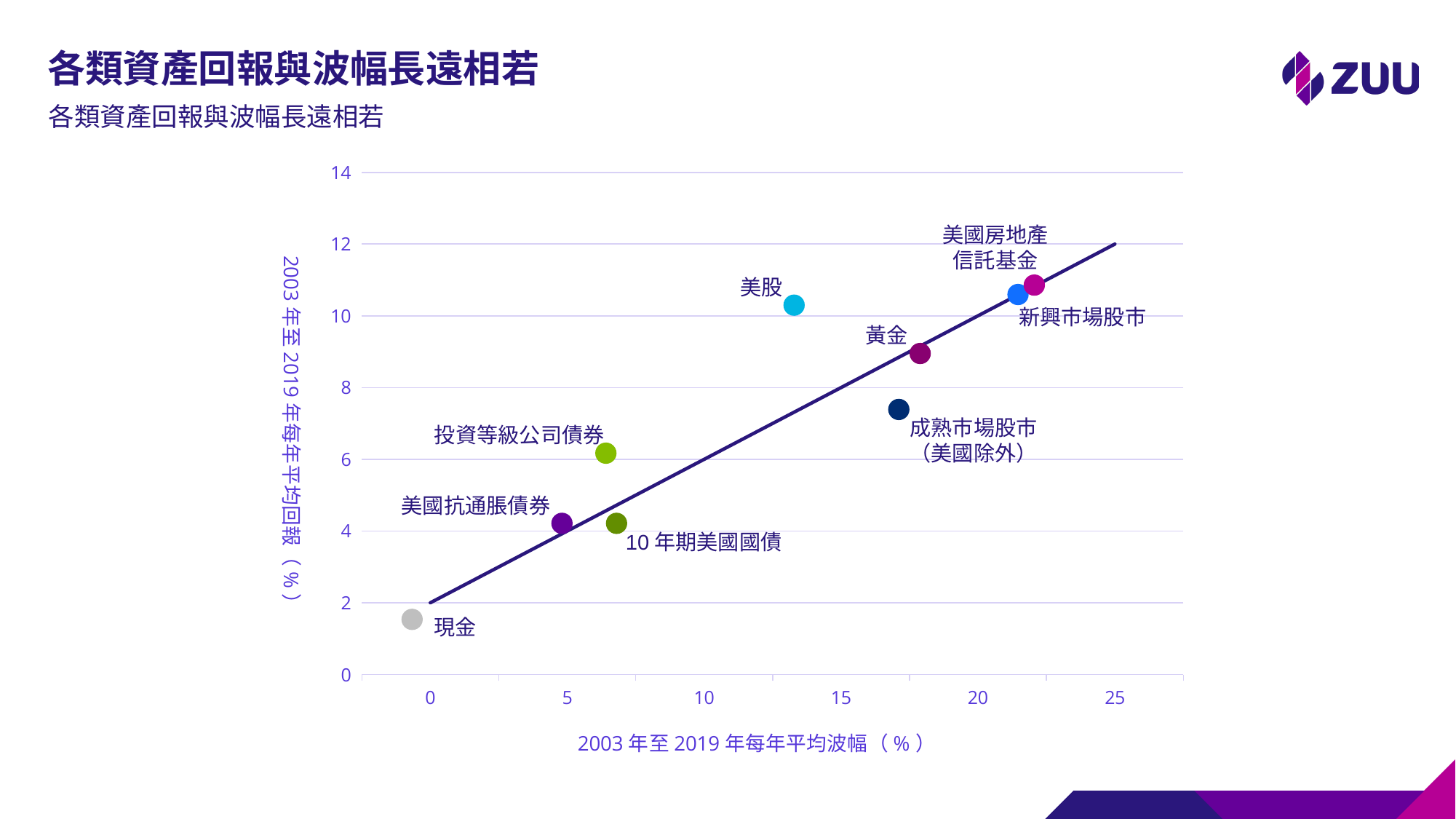

# 各類資產回報與波幅長遠相若
各類資產回報與波幅長遠相若

### Chart

| Category | Series 1 |
|---|---|
| 0 | 2.0 |
| 5 | 4.0 |
| 10 | 6.0 |
| 15 | 8.0 |
| 20 | 10.0 |
| 25 | 12.0 |
美國房地產
信託基金
美股

新興巿場股市
黃金

成熟市場股市
（美國除外）
投資等級公司債券

美國抗通脹債券

10年期美國國債

現金
5